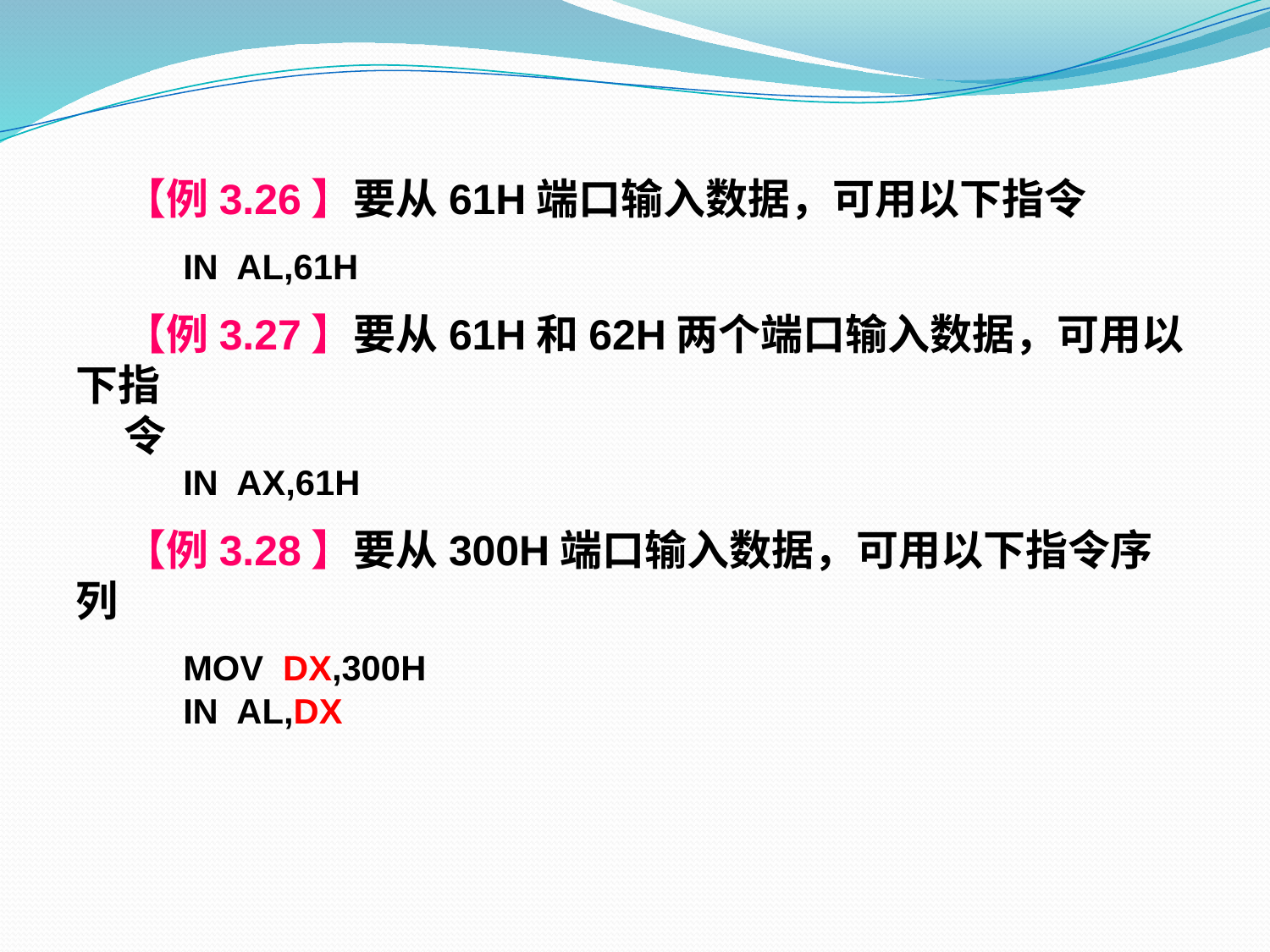

【例3.26】要从61H端口输入数据，可用以下指令

           IN  AL,61H

    【例3.27】要从61H和62H两个端口输入数据，可用以下指
    令
           IN  AX,61H

    【例3.28】要从300H端口输入数据，可用以下指令序列

           MOV  DX,300H
           IN  AL,DX